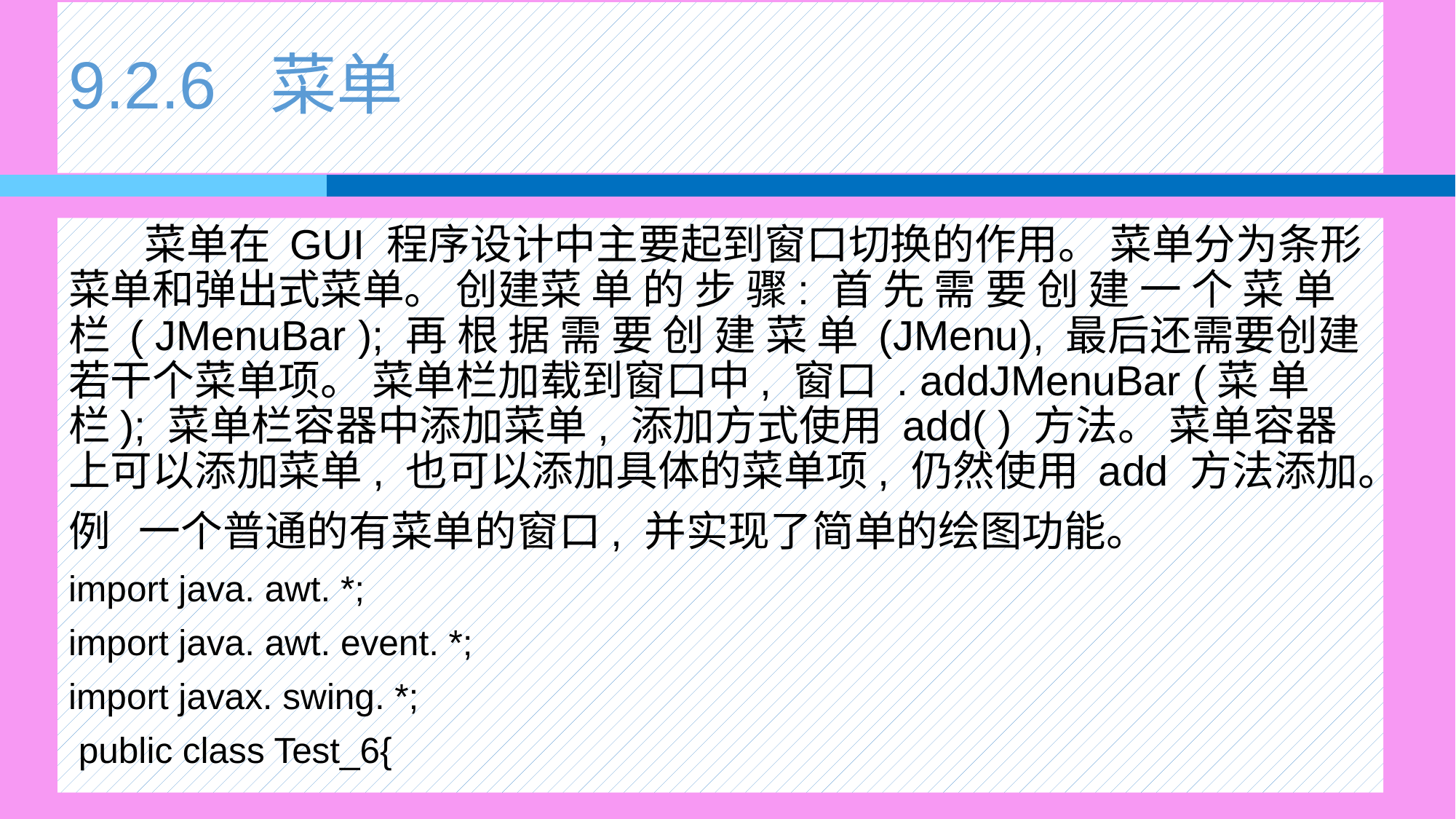

# 9.2.6  菜单
       菜单在 GUI 程序设计中主要起到窗口切换的作用。 菜单分为条形菜单和弹出式菜单。 创建菜 单 的 步 骤: 首 先 需 要 创 建 一 个 菜 单 栏 ( JMenuBar ); 再 根 据 需 要 创 建 菜 单 (JMenu), 最后还需要创建若干个菜单项。 菜单栏加载到窗口中, 窗口 . addJMenuBar (菜 单栏); 菜单栏容器中添加菜单, 添加方式使用 add( ) 方法。 菜单容器上可以添加菜单, 也可以添加具体的菜单项, 仍然使用 add 方法添加。
例   一个普通的有菜单的窗口, 并实现了简单的绘图功能。
import java. awt. *;
import java. awt. event. *;
import javax. swing. *;
 public class Test_6{